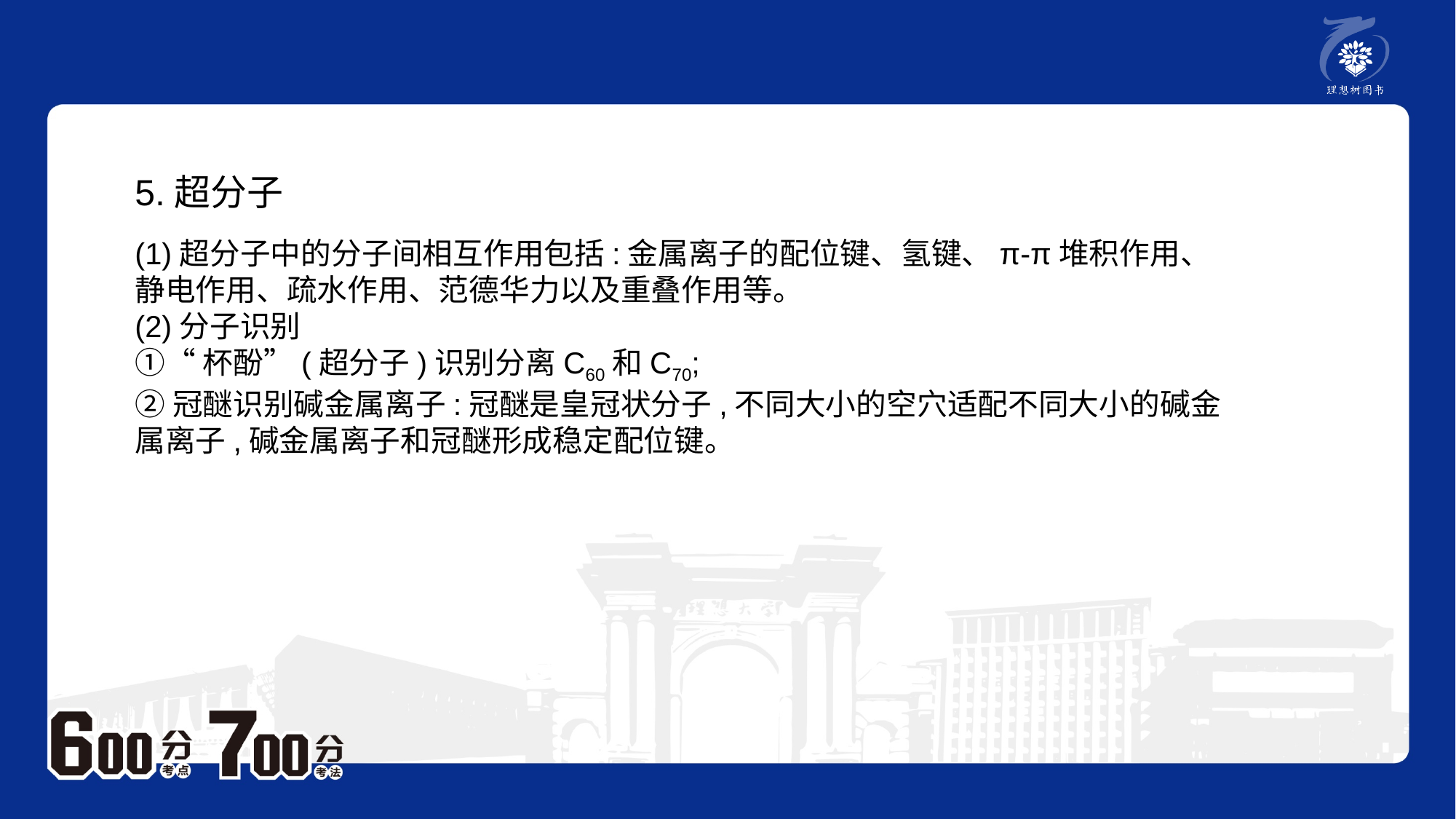

5.超分子
(1)超分子中的分子间相互作用包括:金属离子的配位键、氢键、π-π堆积作用、静电作用、疏水作用、范德华力以及重叠作用等。
(2)分子识别
①“杯酚”(超分子)识别分离C60和C70;
②冠醚识别碱金属离子:冠醚是皇冠状分子,不同大小的空穴适配不同大小的碱金属离子,碱金属离子和冠醚形成稳定配位键。